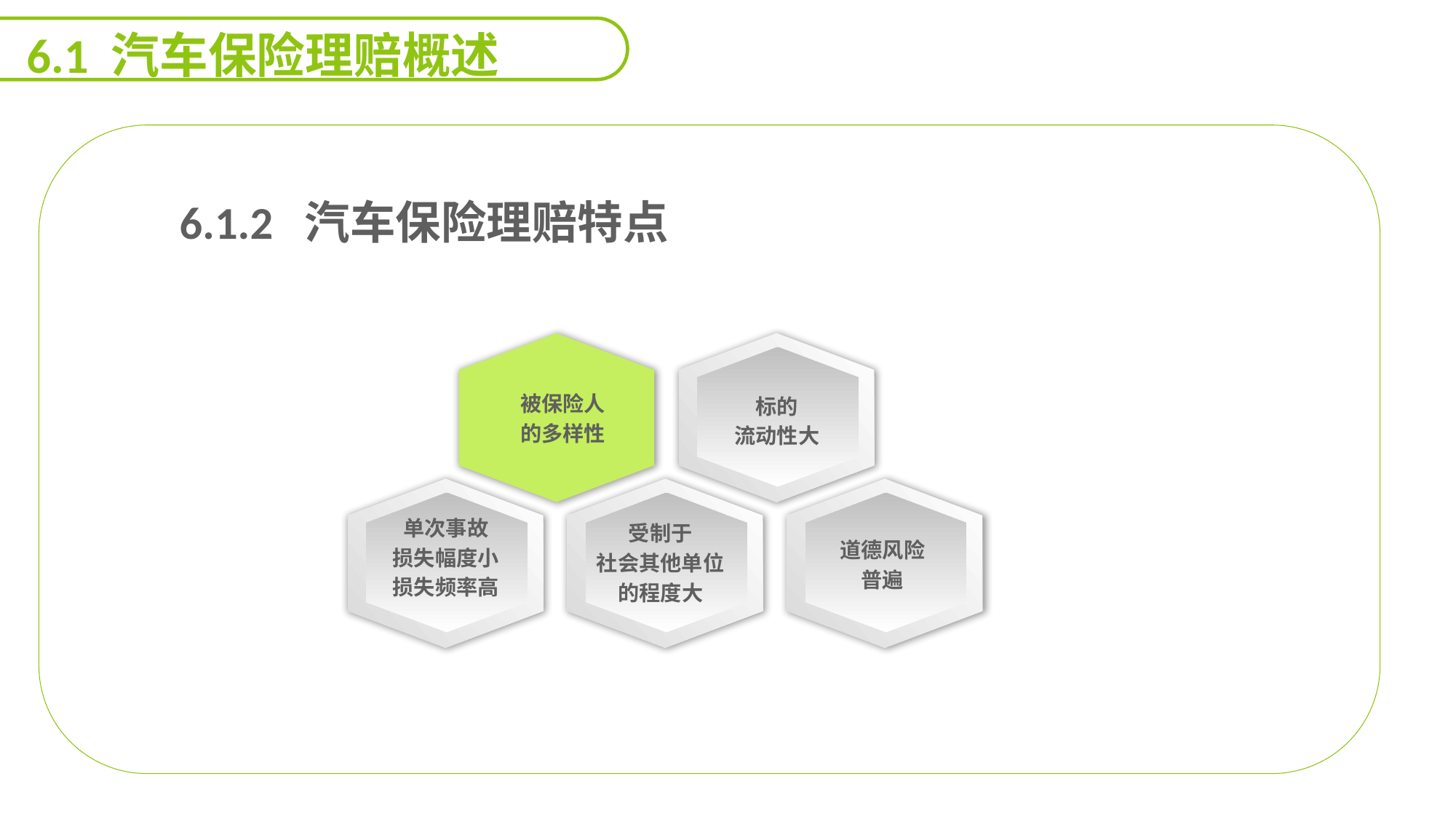

6.1 汽车保险理赔概述

 6.1.2  汽车保险理赔特点

能力
目标

被保险人
的多样性
标的
流动性大

单次事故
损失幅度小
损失频率高
受制于
社会其他单位
的程度大
道德风险
普遍
延迟符